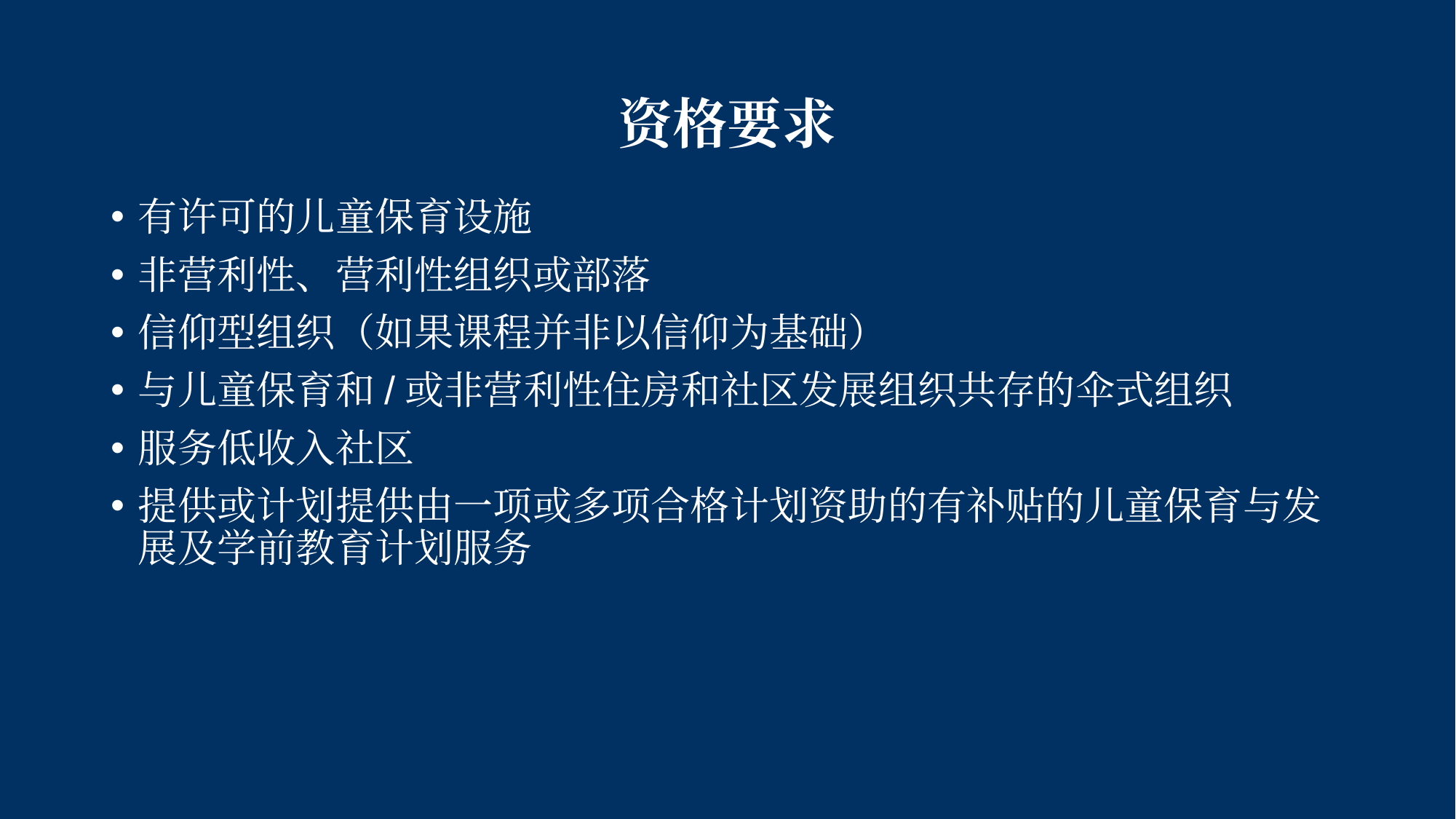

# 资格要求
有许可的儿童保育设施
非营利性、营利性组织或部落
信仰型组织（如果课程并非以信仰为基础）
与儿童保育和/或非营利性住房和社区发展组织共存的伞式组织
服务低收入社区
提供或计划提供由一项或多项合格计划资助的有补贴的儿童保育与发展及学前教育计划服务